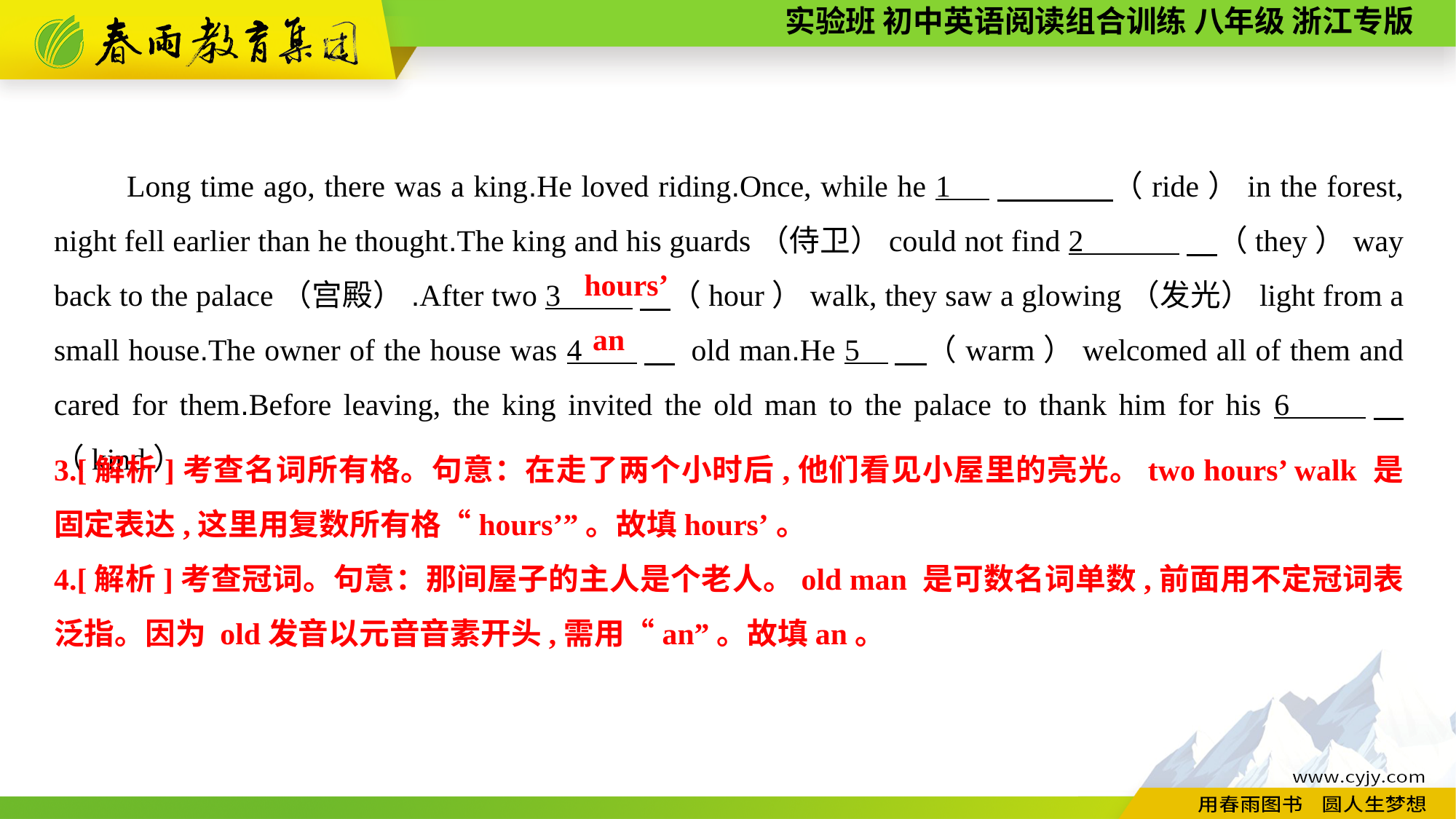

Long time ago, there was a king.He loved riding.Once, while he 1    　          （ride）in the forest, night fell earlier than he thought.The king and his guards（侍卫）could not find 2            　（they）way back to the palace（宫殿）.After two 3         　（hour）walk, they saw a glowing（发光）light from a small house.The owner of the house was 4      　 old man.He 5   　（warm）welcomed all of them and cared for them.Before leaving, the king invited the old man to the palace to thank him for his 6      　（kind）.
hours’
an
3.[解析]考查名词所有格。句意：在走了两个小时后,他们看见小屋里的亮光。two hours’ walk 是固定表达,这里用复数所有格“hours’”。故填hours’。
4.[解析]考查冠词。句意：那间屋子的主人是个老人。old man 是可数名词单数,前面用不定冠词表泛指。因为 old发音以元音音素开头,需用“an”。故填an。